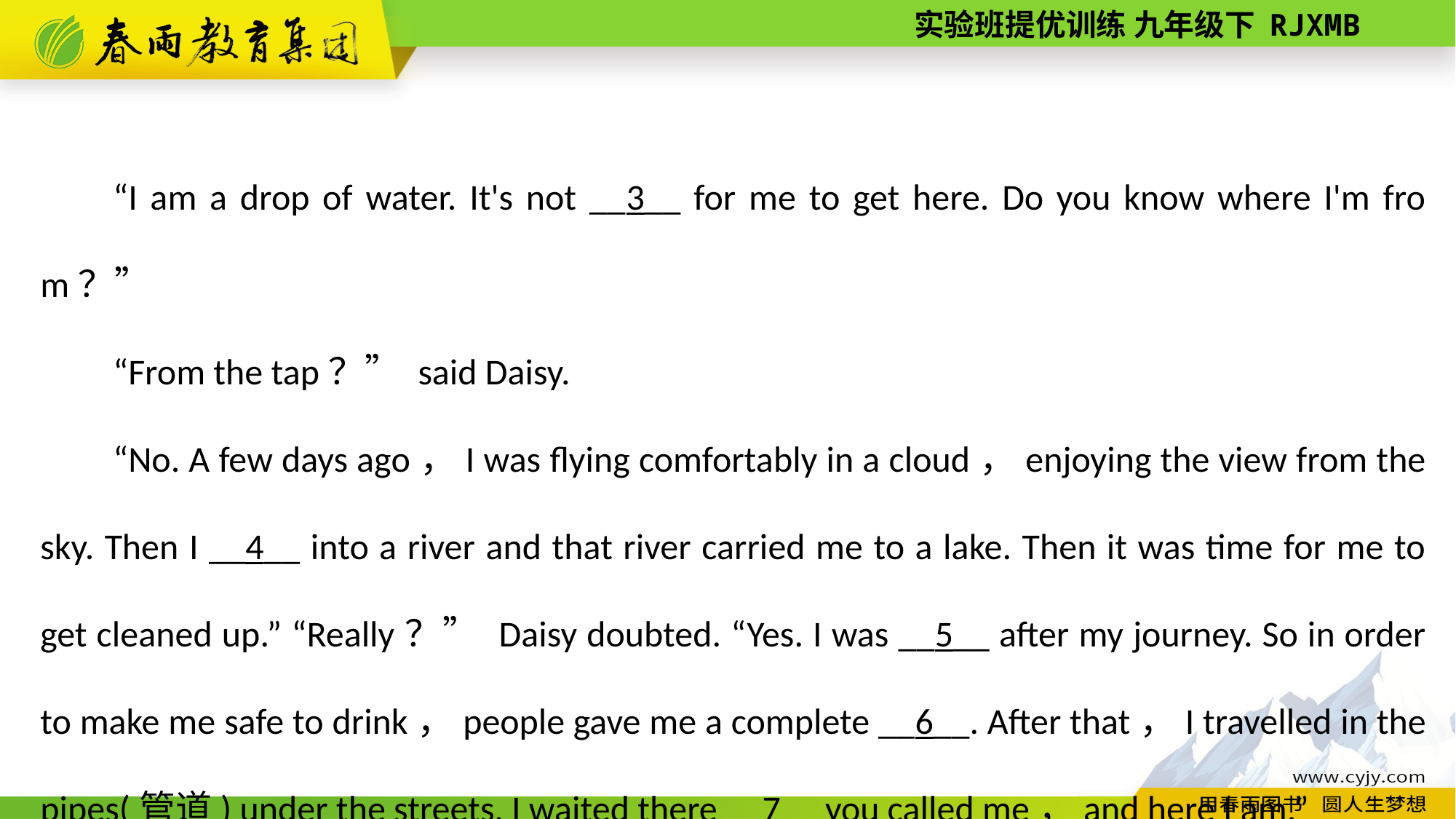

“I am a drop of water. It's not __3__ for me to get here. Do you know where I'm from？”
“From the tap？” said Daisy.
“No. A few days ago，I was flying comfortably in a cloud，enjoying the view from the sky. Then I __4__ into a river and that river carried me to a lake. Then it was time for me to get cleaned up.” “Really？” Daisy doubted. “Yes. I was __5__ after my journey. So in order to make me safe to drink，people gave me a complete __6__. After that，I travelled in the pipes(管道) under the streets. I waited there __7__ you called me，and here I am.”